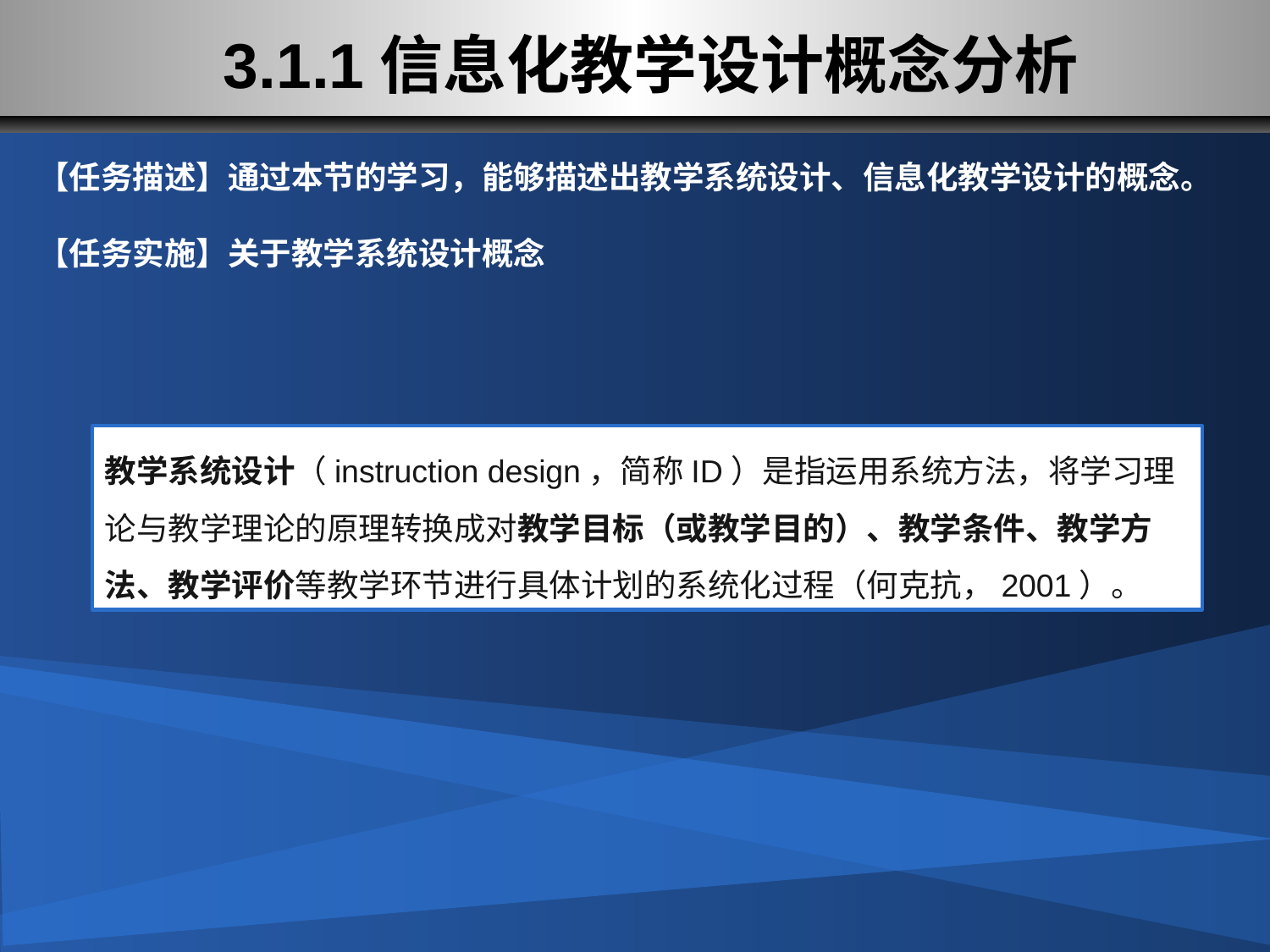

# 3.1.1信息化教学设计概念分析
【任务描述】通过本节的学习，能够描述出教学系统设计、信息化教学设计的概念。

【任务实施】关于教学系统设计概念
教学系统设计（instruction design，简称ID）是指运用系统方法，将学习理论与教学理论的原理转换成对教学目标（或教学目的）、教学条件、教学方法、教学评价等教学环节进行具体计划的系统化过程（何克抗，2001）。